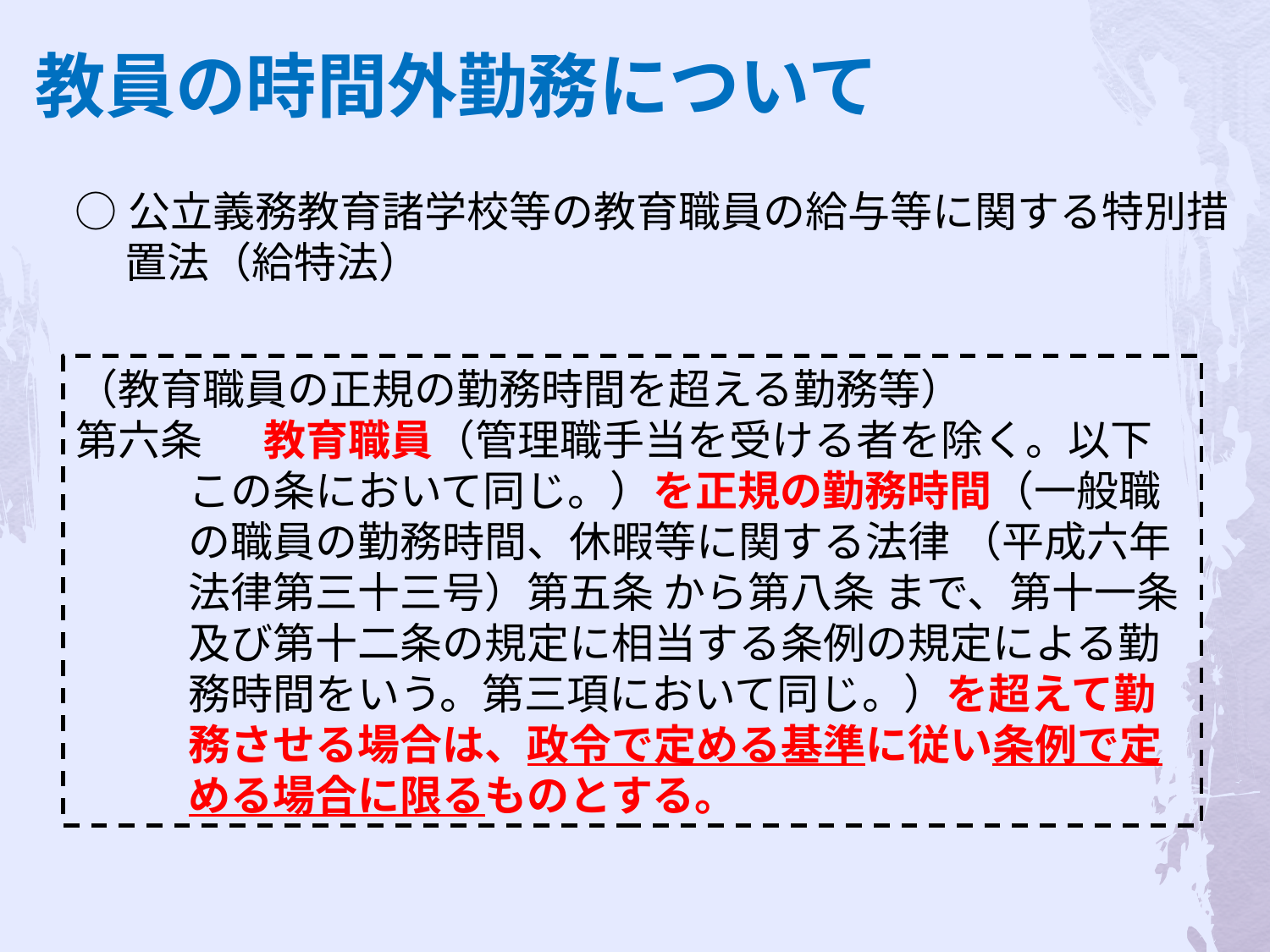

教員の時間外勤務について
○公立義務教育諸学校等の教育職員の給与等に関する特別措置法（給特法）
（教育職員の正規の勤務時間を超える勤務等）
第六条  　教育職員（管理職手当を受ける者を除く。以下この条において同じ。）を正規の勤務時間（一般職の職員の勤務時間、休暇等に関する法律 （平成六年法律第三十三号）第五条 から第八条 まで、第十一条及び第十二条の規定に相当する条例の規定による勤務時間をいう。第三項において同じ。）を超えて勤務させる場合は、政令で定める基準に従い条例で定める場合に限るものとする。